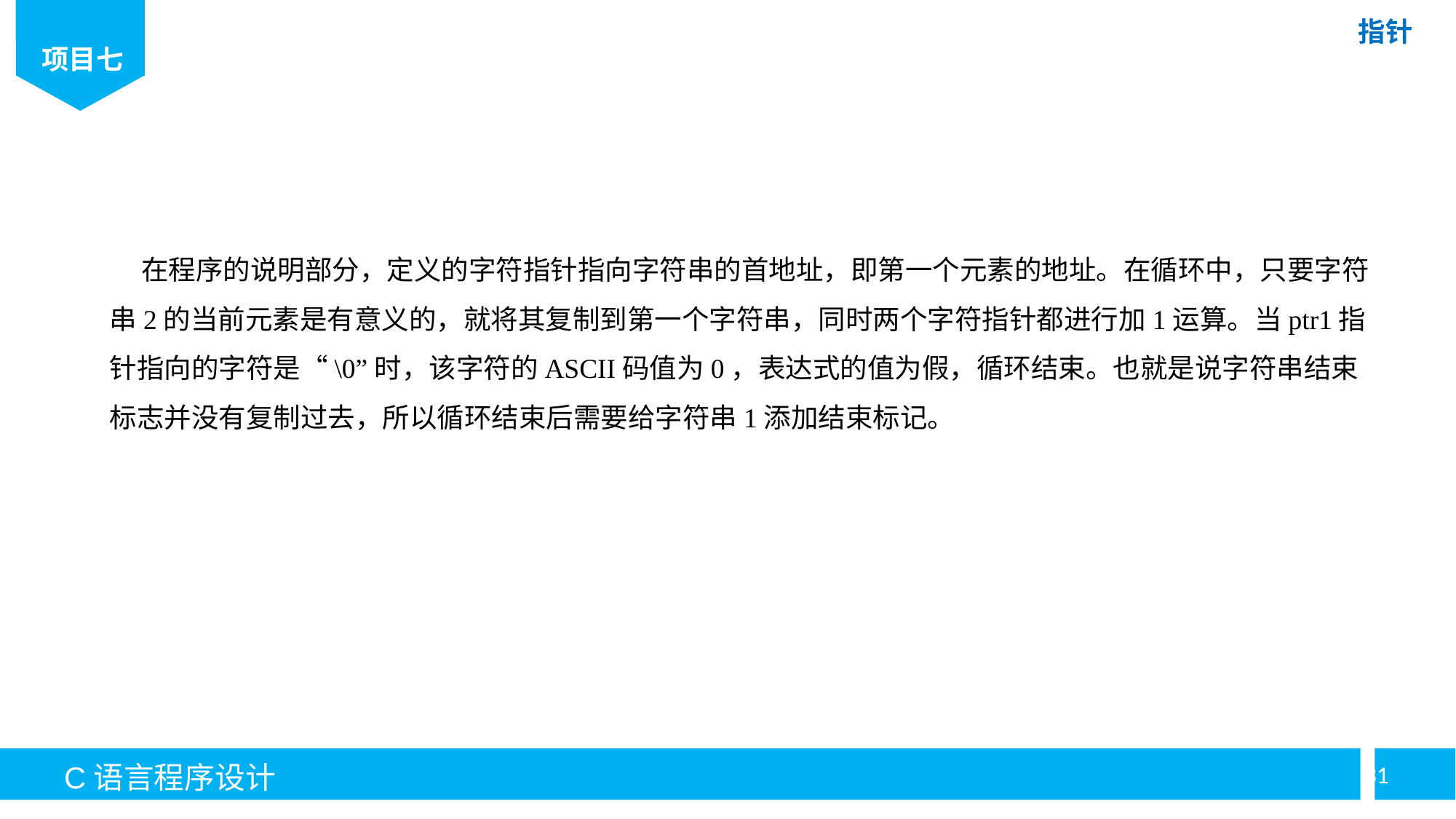

在程序的说明部分，定义的字符指针指向字符串的首地址，即第一个元素的地址。在循环中，只要字符串2的当前元素是有意义的，就将其复制到第一个字符串，同时两个字符指针都进行加1运算。当ptr1指针指向的字符是“\0”时，该字符的ASCII码值为0，表达式的值为假，循环结束。也就是说字符串结束标志并没有复制过去，所以循环结束后需要给字符串1添加结束标记。